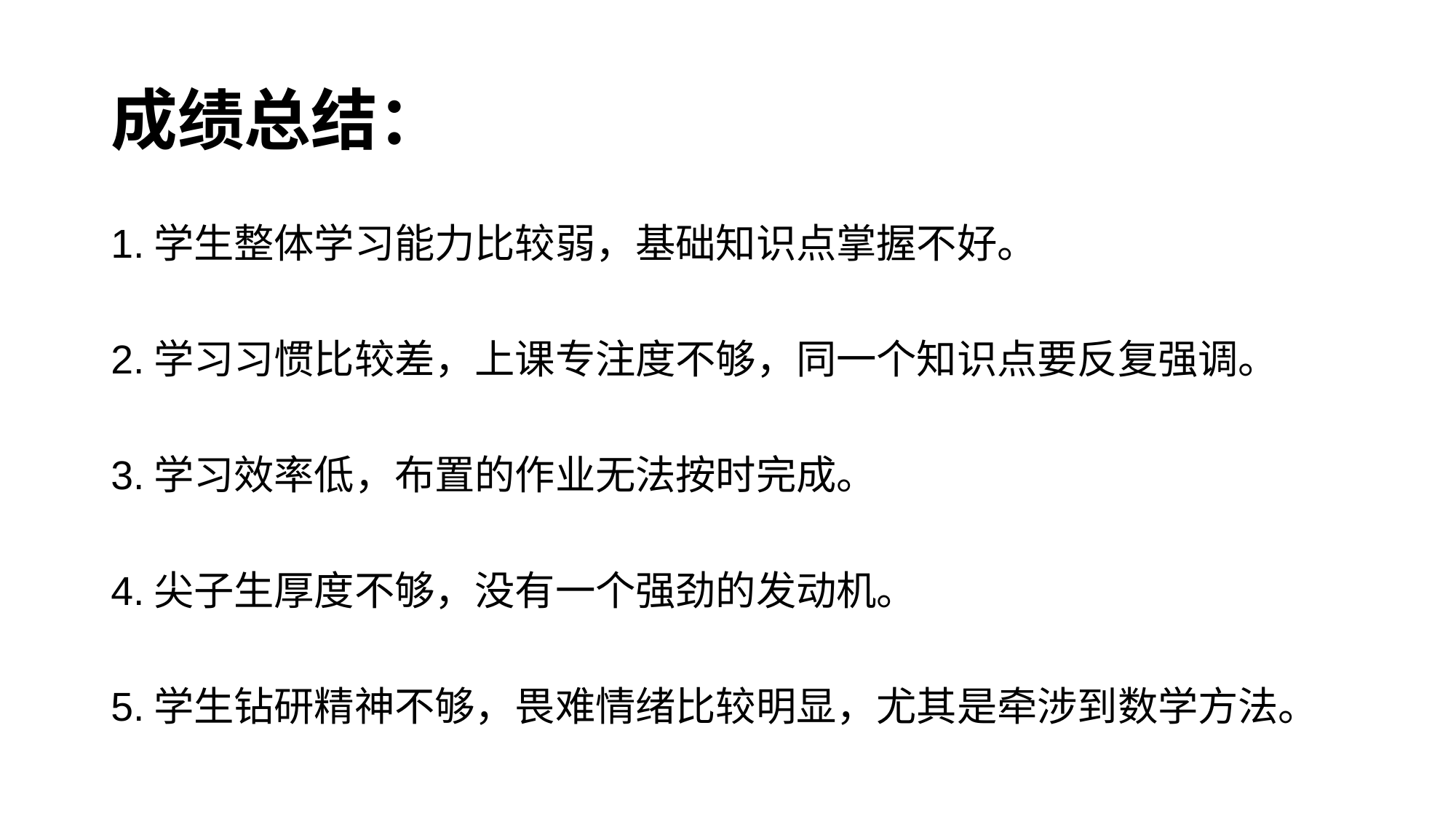

# 成绩总结：
1.学生整体学习能力比较弱，基础知识点掌握不好。

2.学习习惯比较差，上课专注度不够，同一个知识点要反复强调。

3.学习效率低，布置的作业无法按时完成。

4.尖子生厚度不够，没有一个强劲的发动机。

5.学生钻研精神不够，畏难情绪比较明显，尤其是牵涉到数学方法。